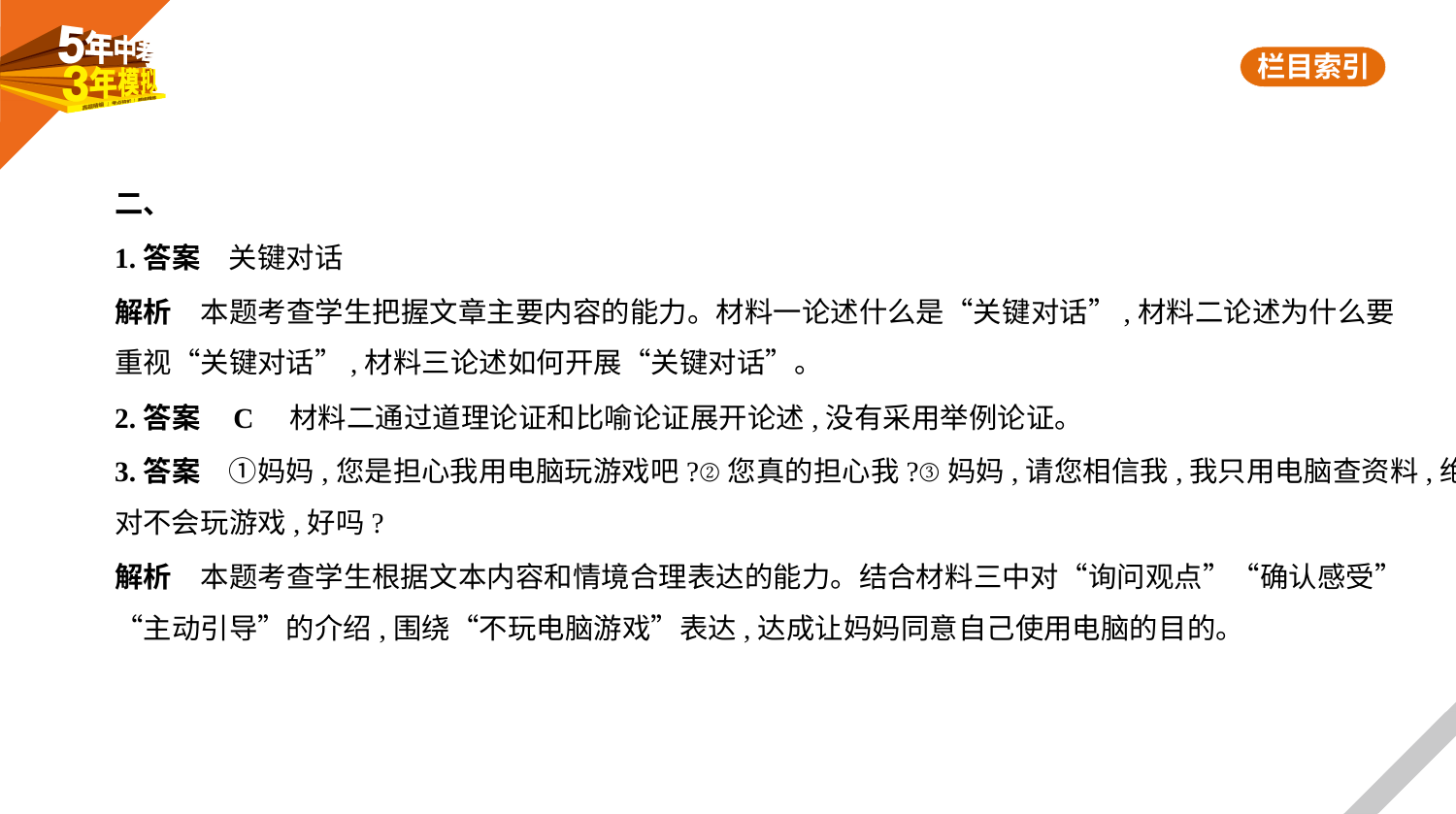

二、
1.答案　关键对话
解析　本题考查学生把握文章主要内容的能力。材料一论述什么是“关键对话”,材料二论述为什么要
重视“关键对话”,材料三论述如何开展“关键对话”。
2.答案    C　材料二通过道理论证和比喻论证展开论述,没有采用举例论证。
3.答案　①妈妈,您是担心我用电脑玩游戏吧?②您真的担心我?③妈妈,请您相信我,我只用电脑查资料,绝
对不会玩游戏,好吗?
解析　本题考查学生根据文本内容和情境合理表达的能力。结合材料三中对“询问观点”“确认感受”
“主动引导”的介绍,围绕“不玩电脑游戏”表达,达成让妈妈同意自己使用电脑的目的。